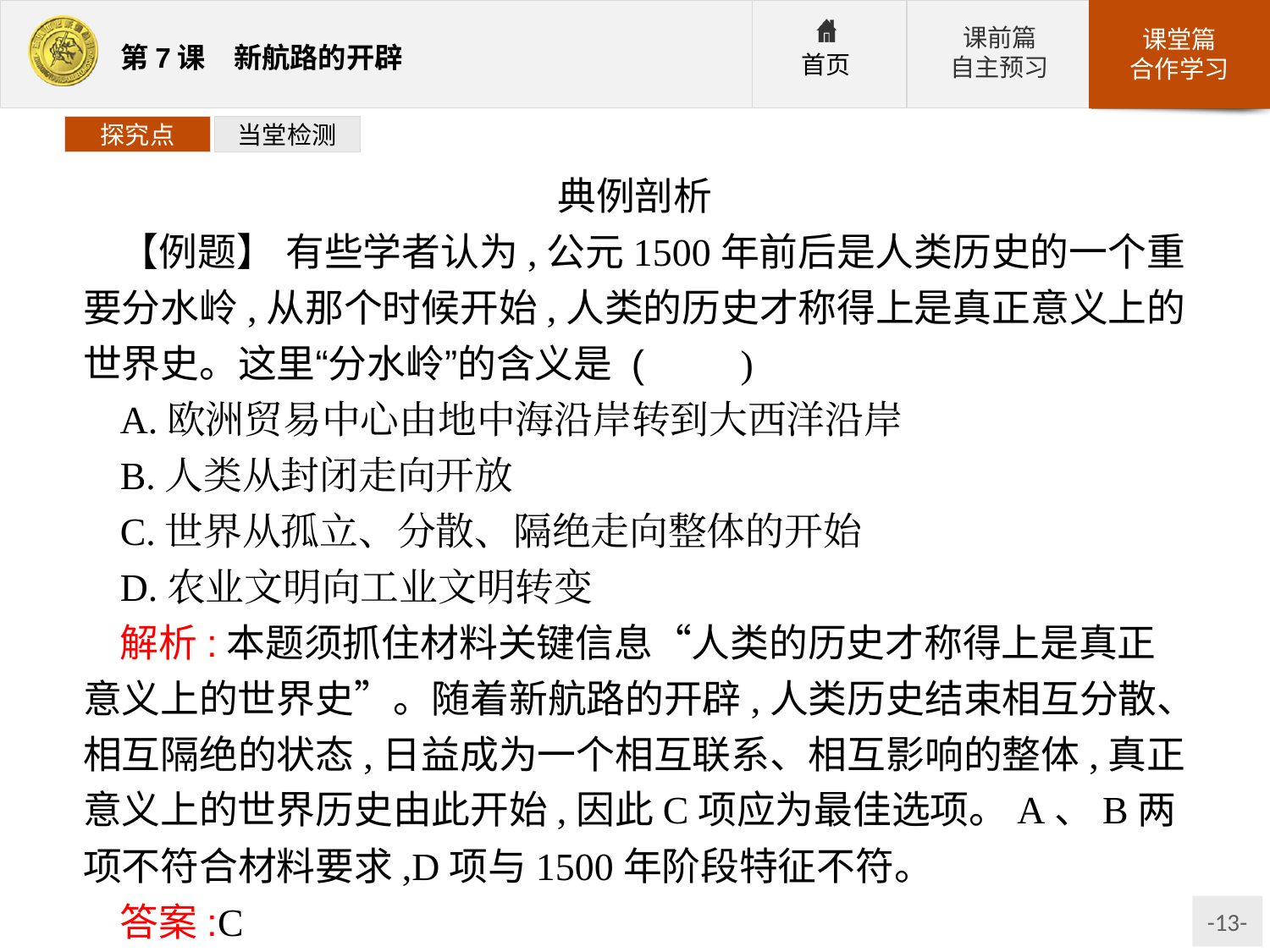

探究点
当堂检测
典例剖析
【例题】 有些学者认为,公元1500年前后是人类历史的一个重要分水岭,从那个时候开始,人类的历史才称得上是真正意义上的世界史。这里“分水岭”的含义是 (　　)
A.欧洲贸易中心由地中海沿岸转到大西洋沿岸
B.人类从封闭走向开放
C.世界从孤立、分散、隔绝走向整体的开始
D.农业文明向工业文明转变
解析:本题须抓住材料关键信息“人类的历史才称得上是真正意义上的世界史”。随着新航路的开辟,人类历史结束相互分散、相互隔绝的状态,日益成为一个相互联系、相互影响的整体,真正意义上的世界历史由此开始,因此C项应为最佳选项。A、B两项不符合材料要求,D项与1500年阶段特征不符。
答案:C